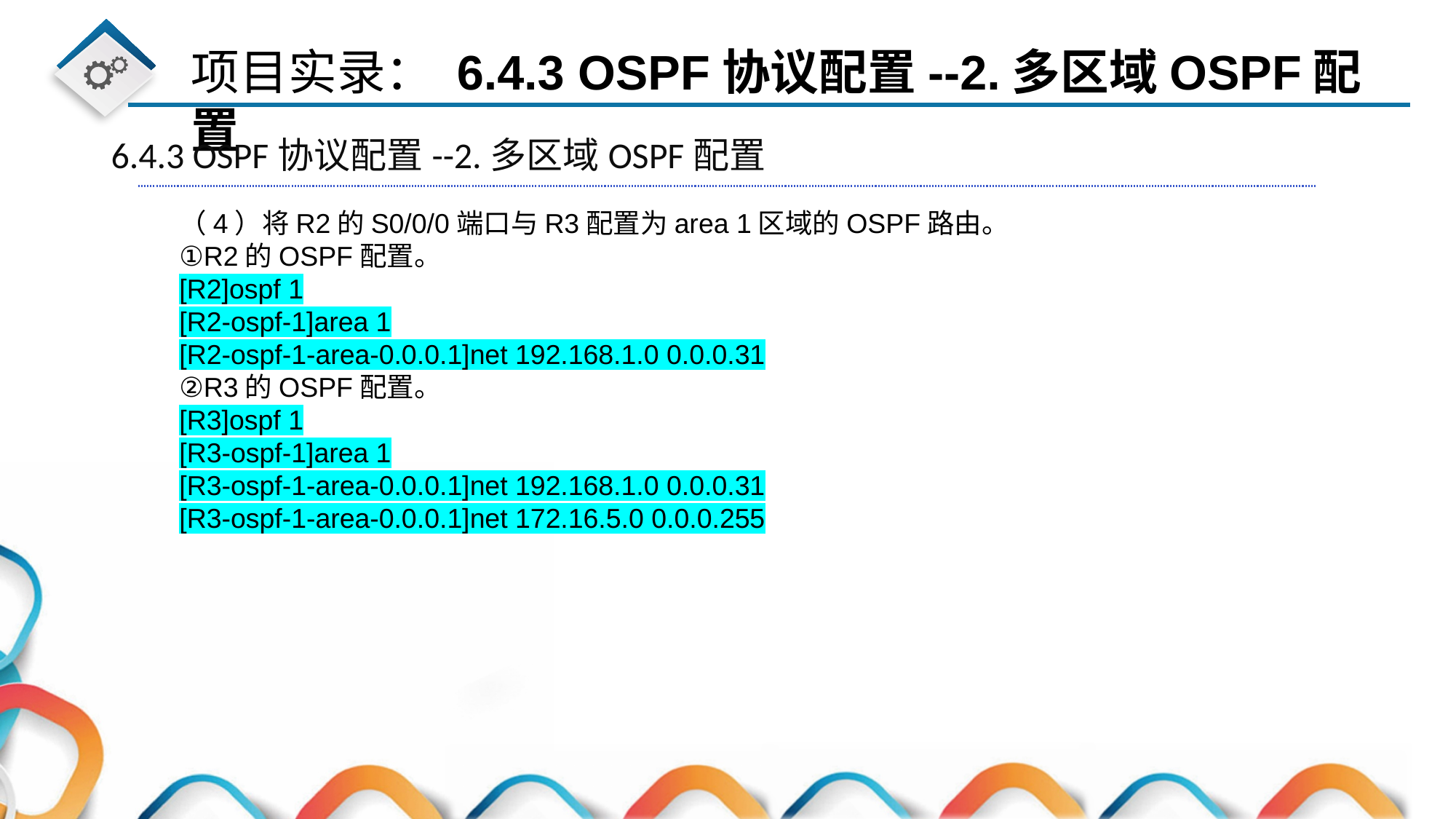

6.4.3 OSPF协议配置--2.多区域OSPF配置

（4）将R2的S0/0/0端口与R3配置为area 1区域的OSPF路由。
①R2的OSPF配置。
[R2]ospf 1
[R2-ospf-1]area 1
[R2-ospf-1-area-0.0.0.1]net 192.168.1.0 0.0.0.31
②R3的OSPF配置。
[R3]ospf 1
[R3-ospf-1]area 1
[R3-ospf-1-area-0.0.0.1]net 192.168.1.0 0.0.0.31
[R3-ospf-1-area-0.0.0.1]net 172.16.5.0 0.0.0.255